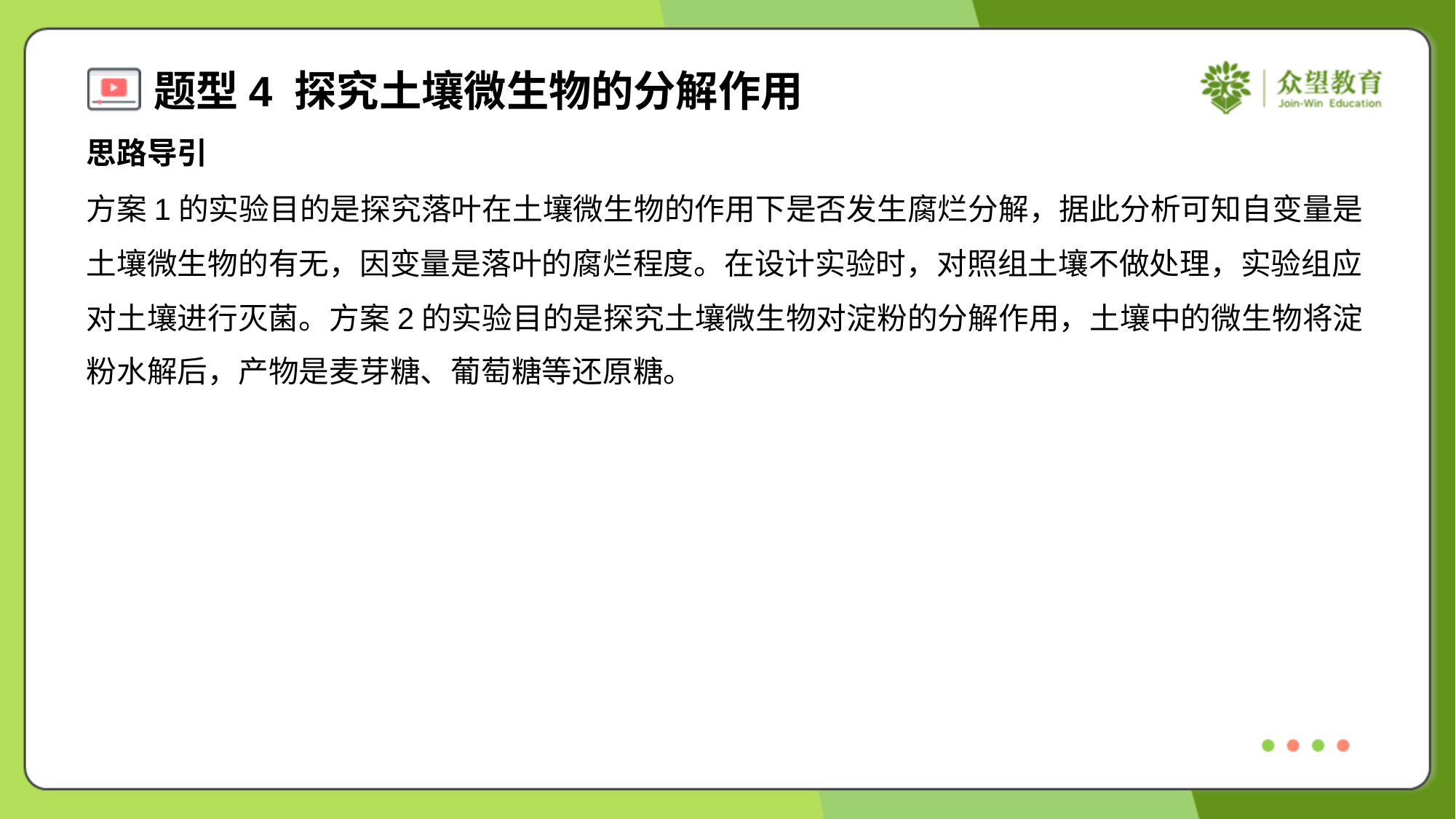

思路导引
方案1的实验目的是探究落叶在土壤微生物的作用下是否发生腐烂分解，据此分析可知自变量是
土壤微生物的有无，因变量是落叶的腐烂程度。在设计实验时，对照组土壤不做处理，实验组应
对土壤进行灭菌。方案2的实验目的是探究土壤微生物对淀粉的分解作用，土壤中的微生物将淀
粉水解后，产物是麦芽糖、葡萄糖等还原糖。